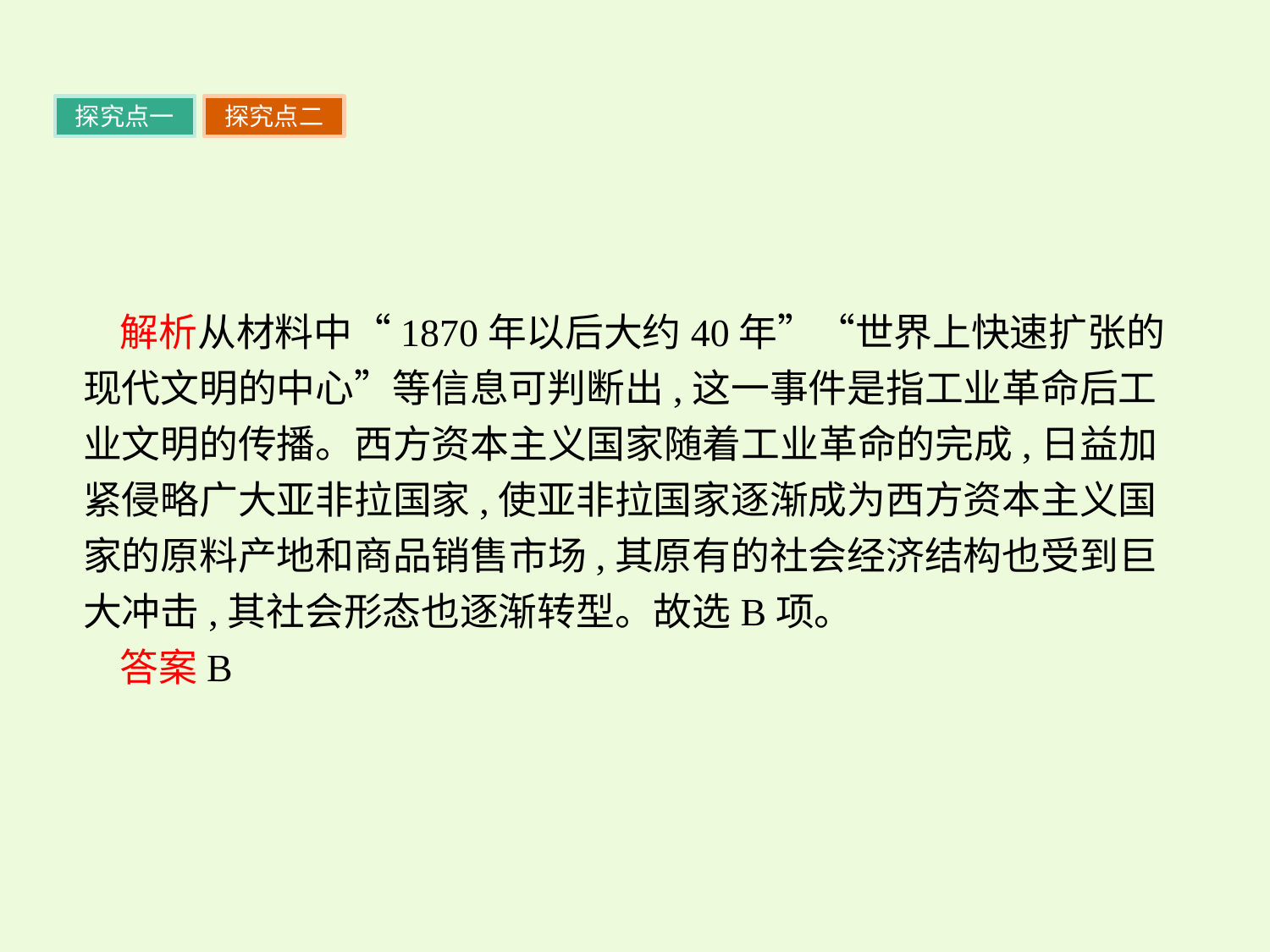

探究点一
探究点二
解析从材料中“1870年以后大约40年”“世界上快速扩张的现代文明的中心”等信息可判断出,这一事件是指工业革命后工业文明的传播。西方资本主义国家随着工业革命的完成,日益加紧侵略广大亚非拉国家,使亚非拉国家逐渐成为西方资本主义国家的原料产地和商品销售市场,其原有的社会经济结构也受到巨大冲击,其社会形态也逐渐转型。故选B项。
答案B